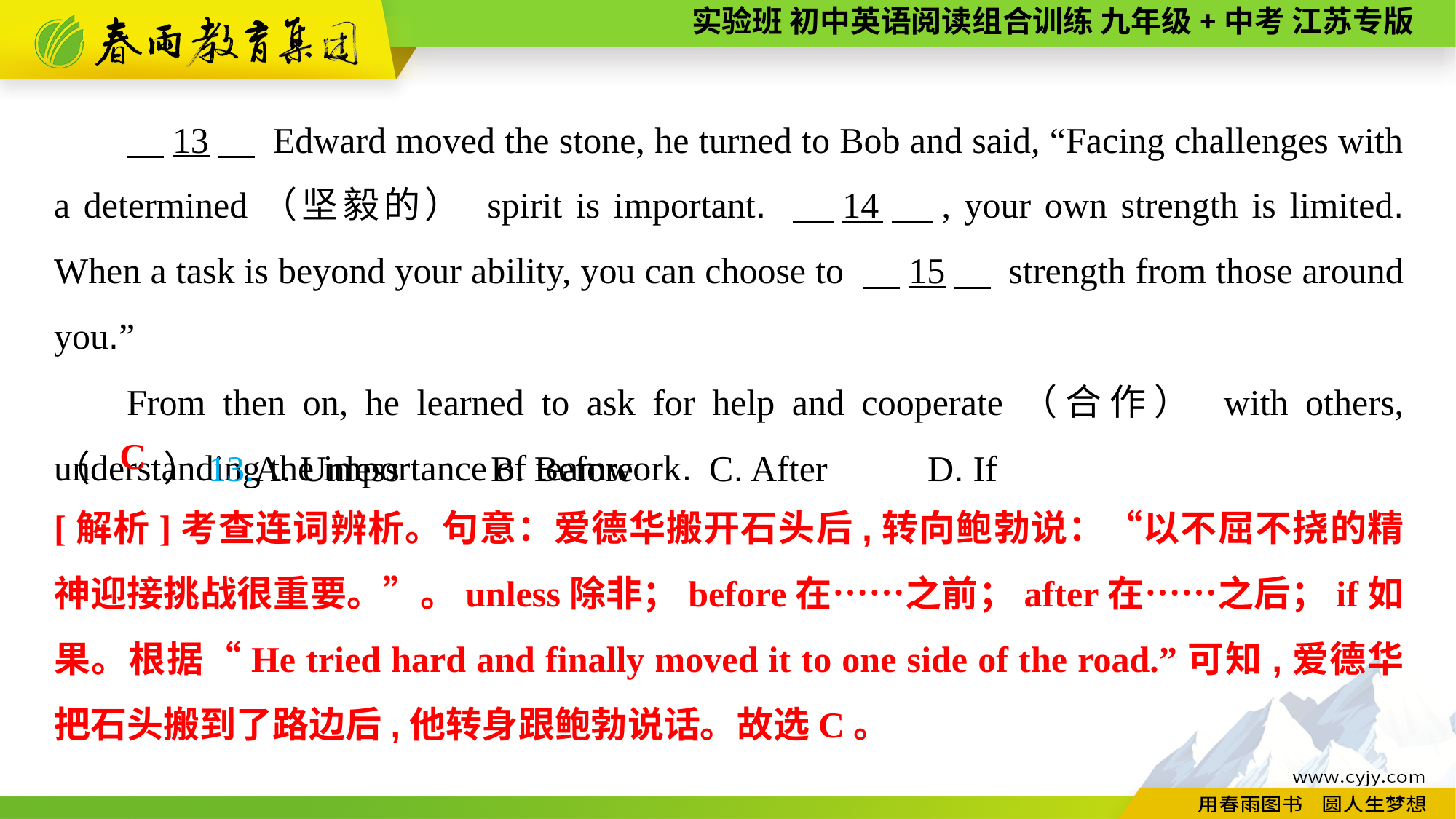

13　 Edward moved the stone, he turned to Bob and said, “Facing challenges with a determined（坚毅的） spirit is important. 　14　, your own strength is limited. When a task is beyond your ability, you can choose to 　15　 strength from those around you.”
From then on, he learned to ask for help and cooperate（合作） with others, understanding the importance of teamwork.
（　　）13.A. Unless	B. Before	C. After	D. If
C
[解析]考查连词辨析。句意：爱德华搬开石头后,转向鲍勃说：“以不屈不挠的精神迎接挑战很重要。”。unless除非；before在……之前；after在……之后；if如果。根据“He tried hard and finally moved it to one side of the road.”可知,爱德华把石头搬到了路边后,他转身跟鲍勃说话。故选C。